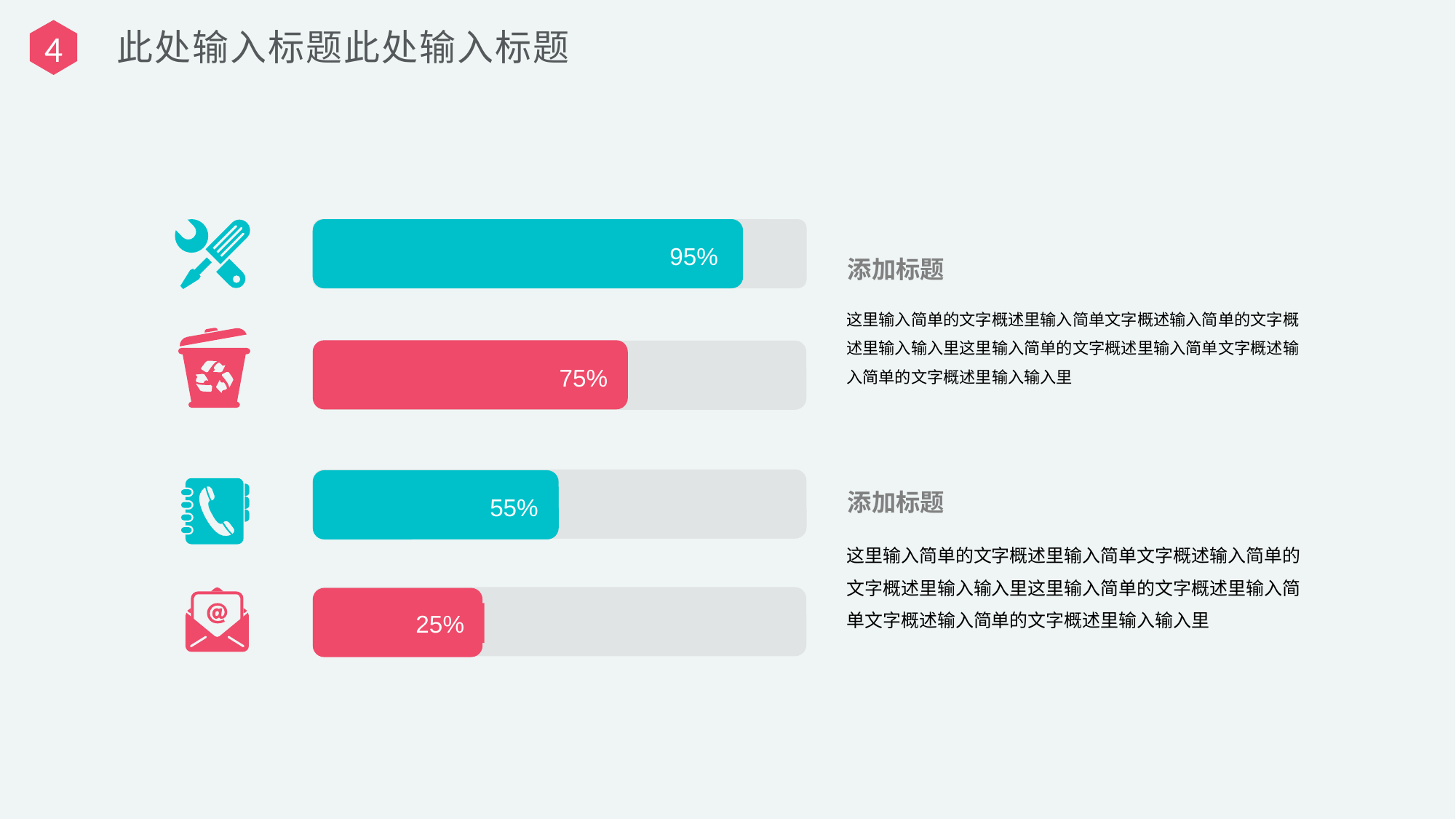

此处输入标题此处输入标题
4

95%

添加标题
这里输入简单的文字概述里输入简单文字概述输入简单的文字概述里输入输入里这里输入简单的文字概述里输入简单文字概述输入简单的文字概述里输入输入里

75%

55%

添加标题
这里输入简单的文字概述里输入简单文字概述输入简单的文字概述里输入输入里这里输入简单的文字概述里输入简单文字概述输入简单的文字概述里输入输入里

25%